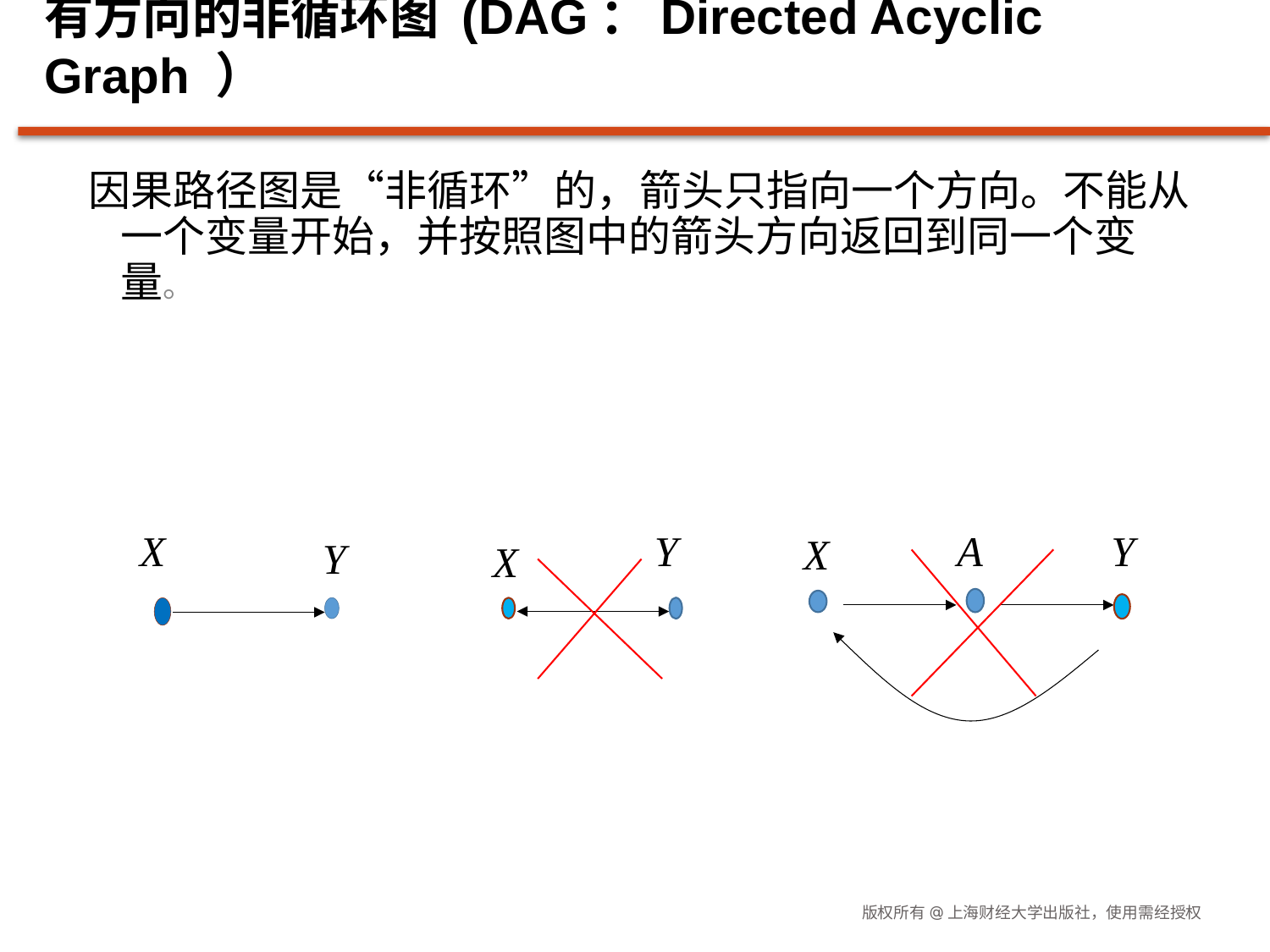

# 有方向的非循环图 (DAG：Directed Acyclic Graph ）
因果路径图是“非循环”的，箭头只指向一个方向。不能从一个变量开始，并按照图中的箭头方向返回到同一个变量。

X
Y

Y
X

A
Y
X

版权所有@上海财经大学出版社，使用需经授权